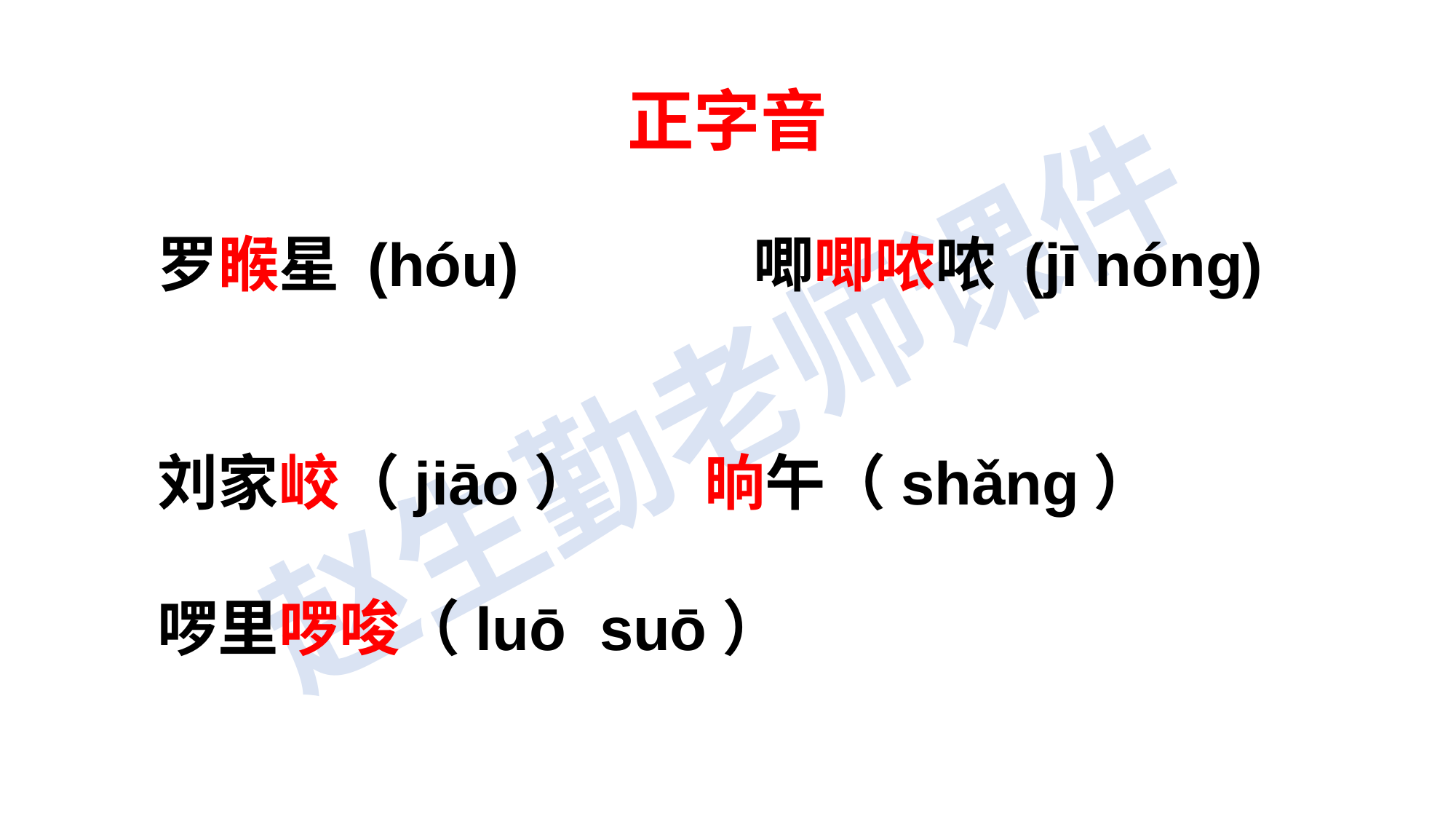

正字音
罗睺星 (hóu)             唧唧哝哝 (jī nóng)

刘家峧（jiāo）        晌午（shǎng）

啰里啰唆（luō  suō）